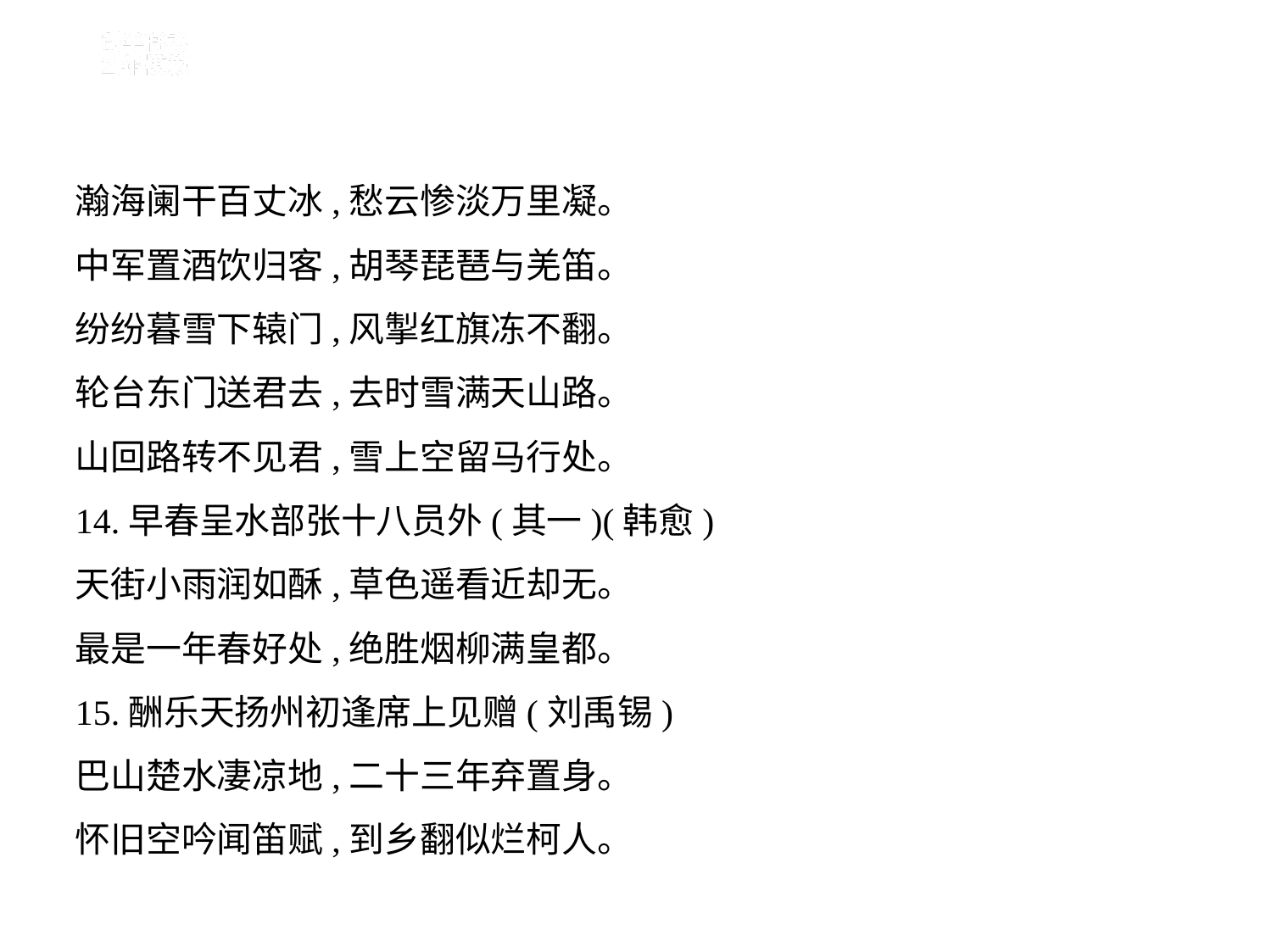

瀚海阑干百丈冰,愁云惨淡万里凝。
中军置酒饮归客,胡琴琵琶与羌笛。
纷纷暮雪下辕门,风掣红旗冻不翻。
轮台东门送君去,去时雪满天山路。
山回路转不见君,雪上空留马行处。
14.早春呈水部张十八员外(其一)(韩愈)
天街小雨润如酥,草色遥看近却无。
最是一年春好处,绝胜烟柳满皇都。
15.酬乐天扬州初逢席上见赠(刘禹锡)
巴山楚水凄凉地,二十三年弃置身。
怀旧空吟闻笛赋,到乡翻似烂柯人。